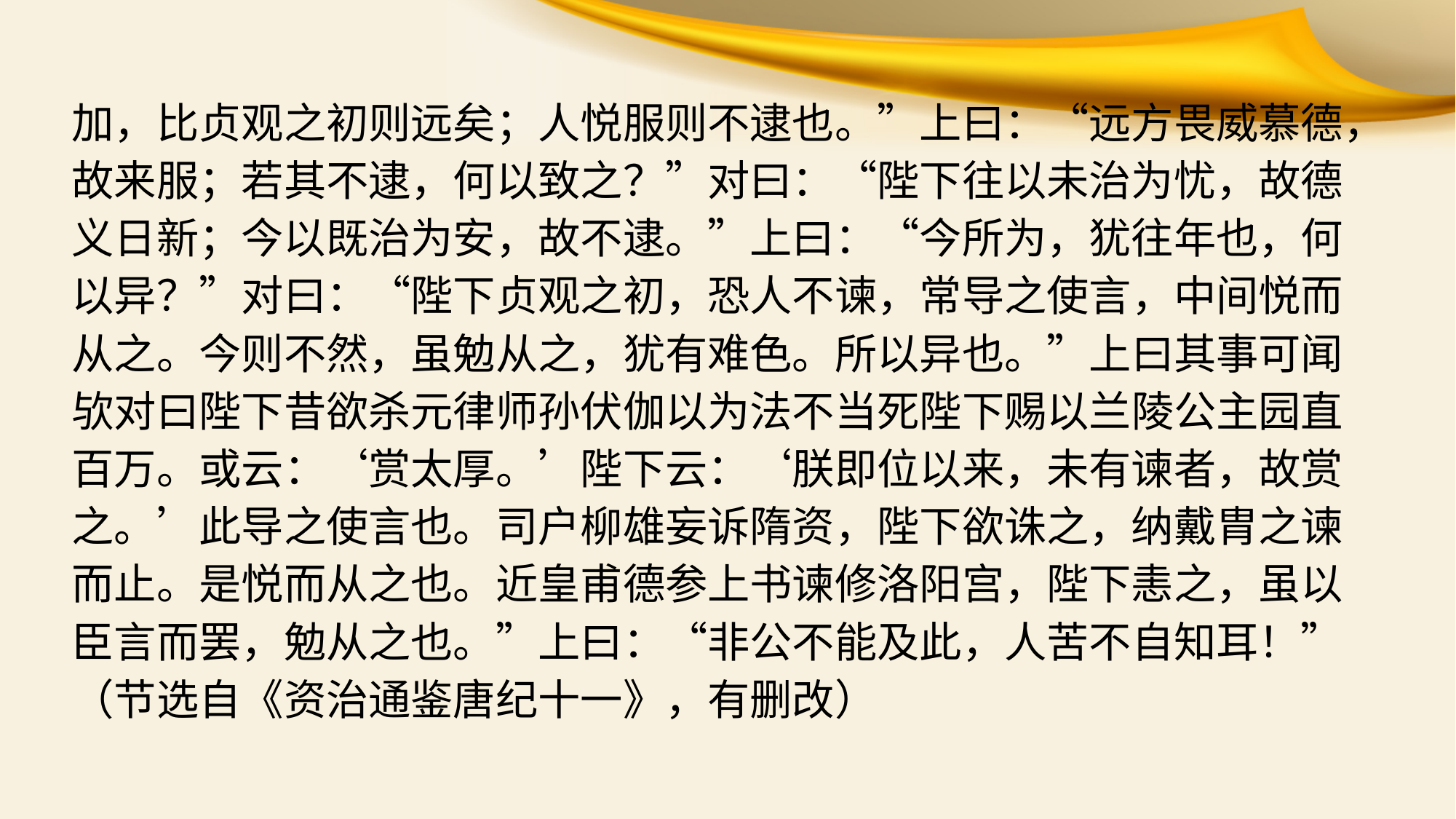

加，比贞观之初则远矣；人悦服则不逮也。”上曰：“远方畏威慕德，故来服；若其不逮，何以致之？”对曰：“陛下往以未治为忧，故德义日新；今以既治为安，故不逮。”上曰：“今所为，犹往年也，何以异？”对曰：“陛下贞观之初，恐人不谏，常导之使言，中间悦而从之。今则不然，虽勉从之，犹有难色。所以异也。”上曰其事可闻欤对曰陛下昔欲杀元律师孙伏伽以为法不当死陛下赐以兰陵公主园直百万。或云：‘赏太厚。’陛下云：‘朕即位以来，未有谏者，故赏之。’此导之使言也。司户柳雄妄诉隋资，陛下欲诛之，纳戴胄之谏而止。是悦而从之也。近皇甫德参上书谏修洛阳宫，陛下恚之，虽以臣言而罢，勉从之也。”上曰：“非公不能及此，人苦不自知耳！”（节选自《资治通鉴唐纪十一》，有删改）